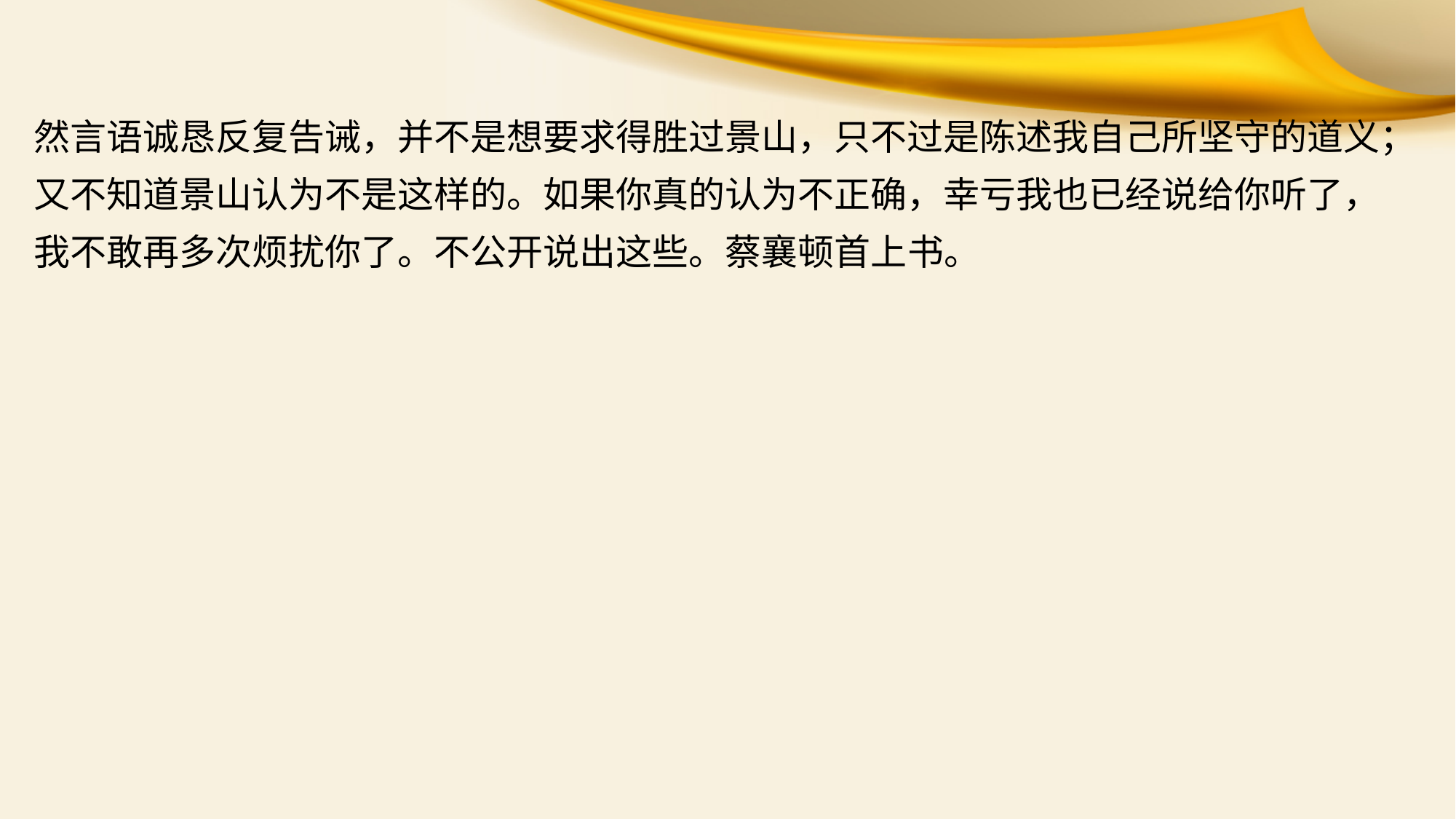

然言语诚恳反复告诫，并不是想要求得胜过景山，只不过是陈述我自己所坚守的道义；又不知道景山认为不是这样的。如果你真的认为不正确，幸亏我也已经说给你听了，我不敢再多次烦扰你了。不公开说出这些。蔡襄顿首上书。